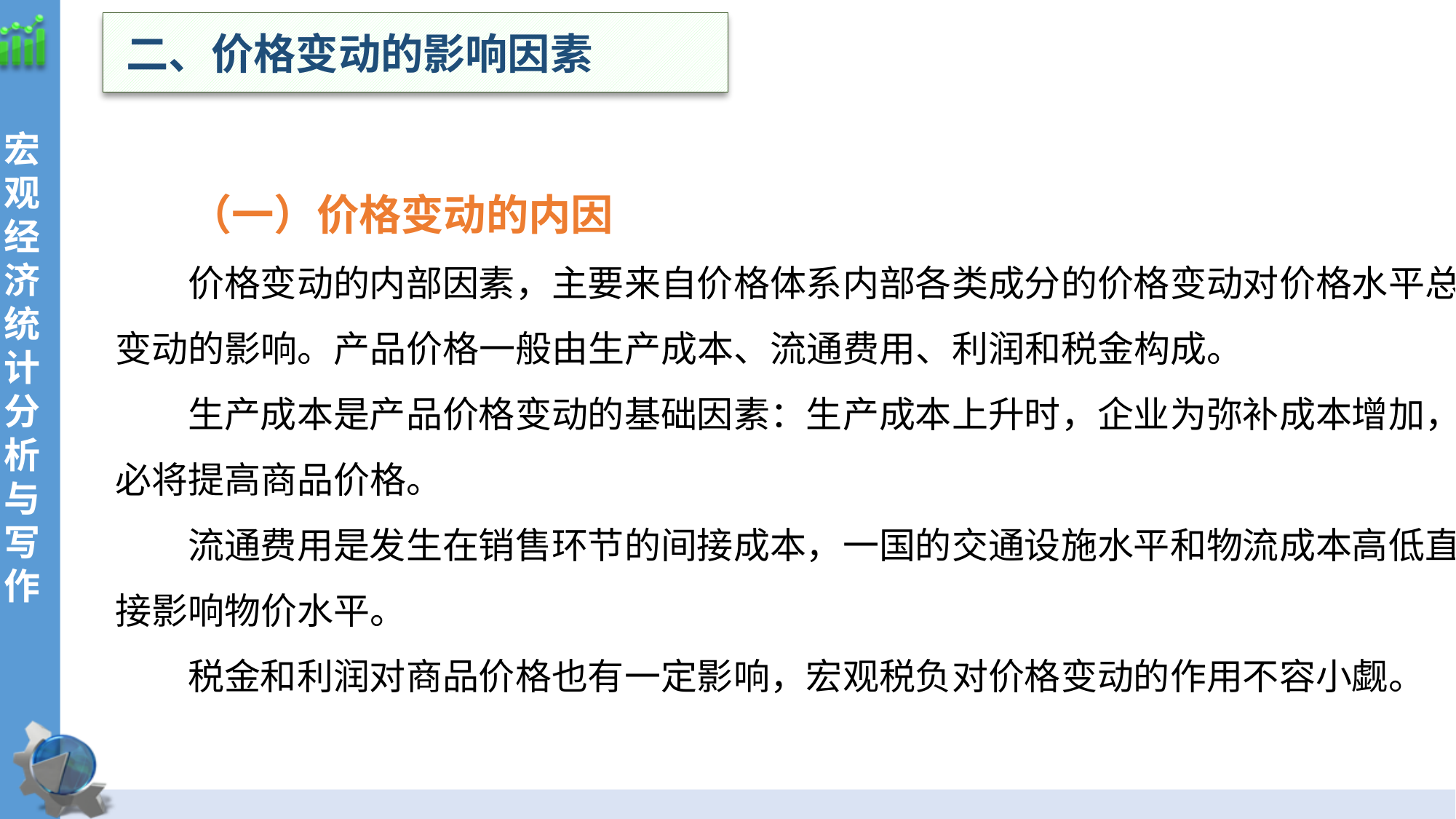

二、价格变动的影响因素
         （一）价格变动的内因
价格变动的内部因素，主要来自价格体系内部各类成分的价格变动对价格水平总变动的影响。产品价格一般由生产成本、流通费用、利润和税金构成。
生产成本是产品价格变动的基础因素：生产成本上升时，企业为弥补成本增加，必将提高商品价格。
流通费用是发生在销售环节的间接成本，一国的交通设施水平和物流成本高低直接影响物价水平。
税金和利润对商品价格也有一定影响，宏观税负对价格变动的作用不容小觑。
9